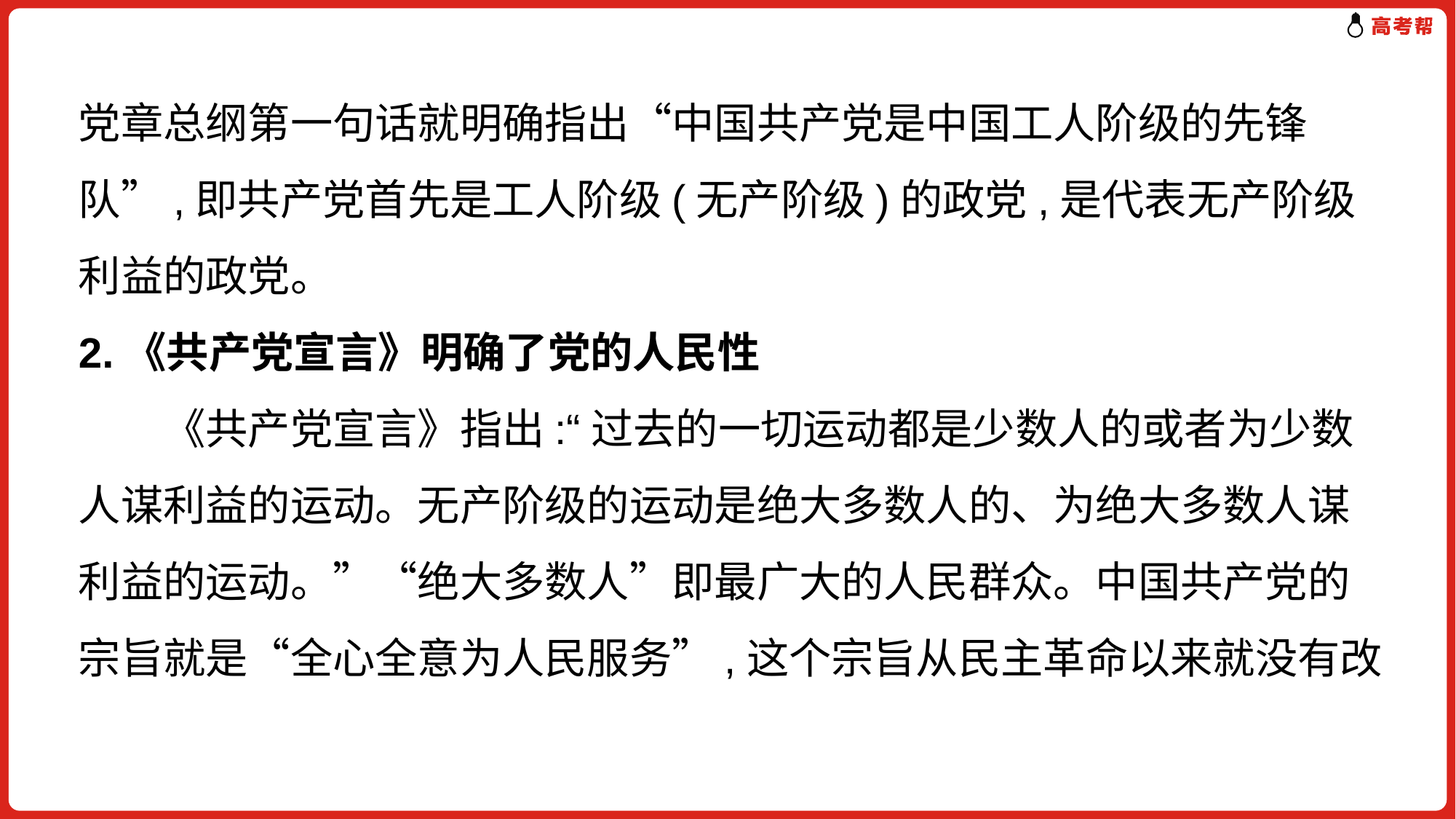

党章总纲第一句话就明确指出“中国共产党是中国工人阶级的先锋队”,即共产党首先是工人阶级(无产阶级)的政党,是代表无产阶级利益的政党。
2.《共产党宣言》明确了党的人民性
　　《共产党宣言》指出:“过去的一切运动都是少数人的或者为少数人谋利益的运动。无产阶级的运动是绝大多数人的、为绝大多数人谋利益的运动。”“绝大多数人”即最广大的人民群众。中国共产党的宗旨就是“全心全意为人民服务”,这个宗旨从民主革命以来就没有改